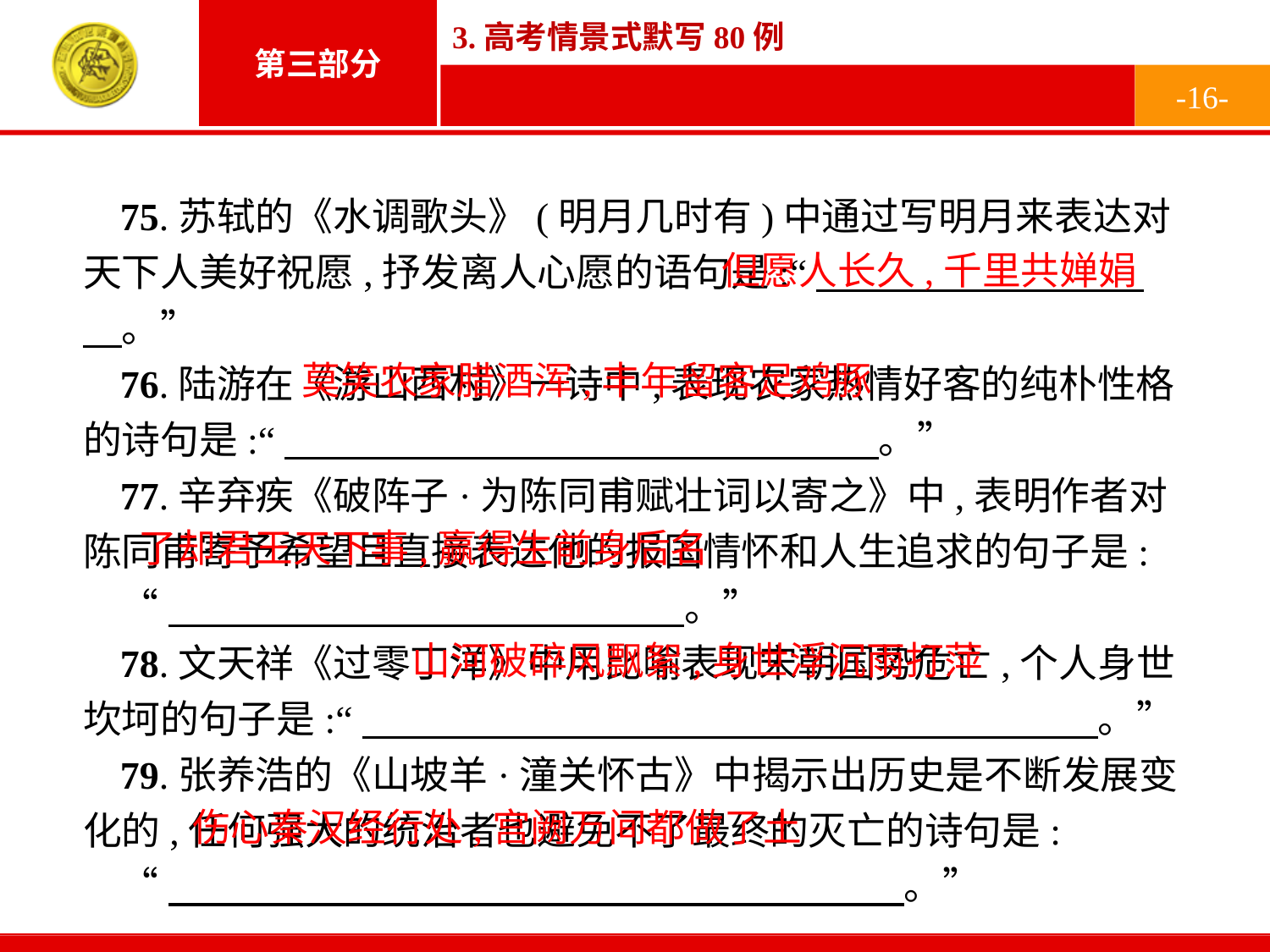

-16-
75.苏轼的《水调歌头》(明月几时有)中通过写明月来表达对天下人美好祝愿,抒发离人心愿的语句是:“　　　　　　　  　　。”
76.陆游在《游山西村》一诗中,表现农家热情好客的纯朴性格的诗句是:“　                                                                。”
77.辛弃疾《破阵子·为陈同甫赋壮词以寄之》中,表明作者对陈同甫寄予希望且直接表达他的报国情怀和人生追求的句子是:
“　                                                       。”
78.文天祥《过零丁洋》中用比喻表现宋朝国势危亡,个人身世坎坷的句子是:“　　　　　　　　　　　　　　　　　　　。”
79.张养浩的《山坡羊·潼关怀古》中揭示出历史是不断发展变化的,任何强大的统治者也避免不了最终的灭亡的诗句是:
“　　　　　　　　　　　　　　　　　　　。”
但愿人长久,千里共婵娟
莫笑农家腊酒浑,丰年留客足鸡豚
了却君王天下事,赢得生前身后名
山河破碎风飘絮,身世浮沉雨打萍
伤心秦汉经行处,宫阙万间都做了土